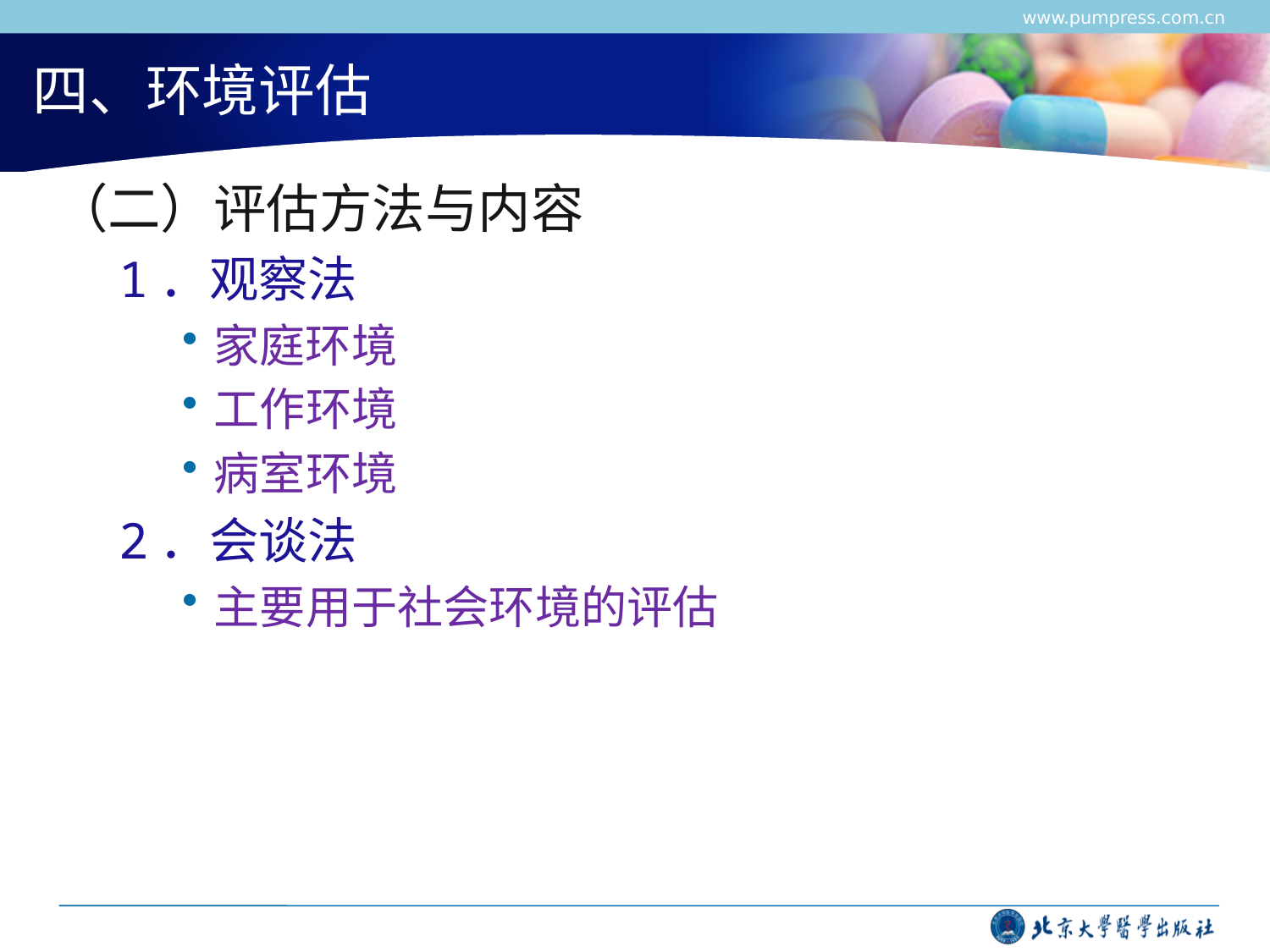

www.pumpress.com.cn
# 四、环境评估
（二）评估方法与内容
1．观察法
家庭环境
工作环境
病室环境
2．会谈法
主要用于社会环境的评估